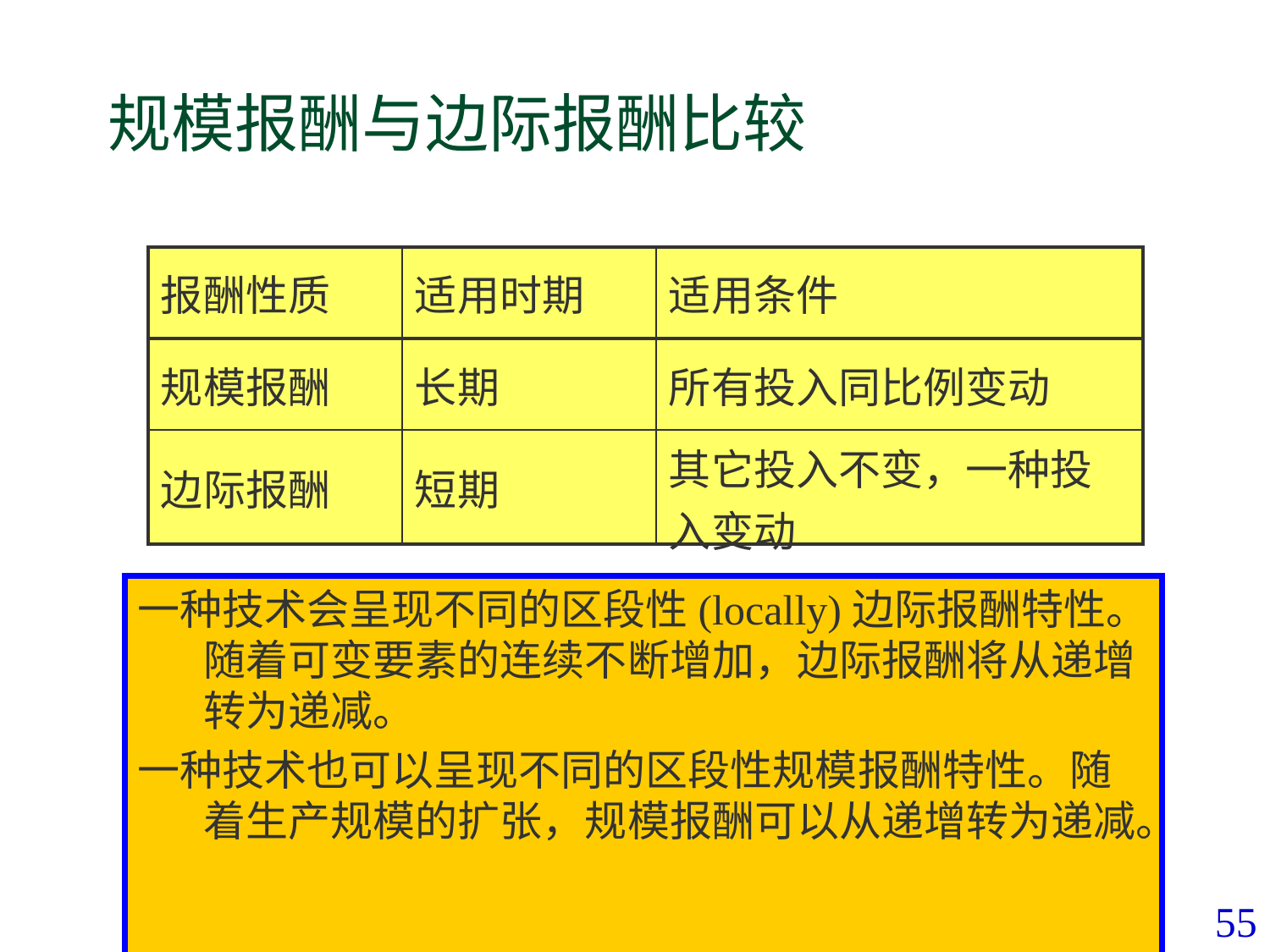

# 规模报酬与边际报酬比较
| 报酬性质 | 适用时期 | 适用条件 |
| --- | --- | --- |
| 规模报酬 | 长期 | 所有投入同比例变动 |
| 边际报酬 | 短期 | 其它投入不变，一种投入变动 |
一种技术会呈现不同的区段性(locally)边际报酬特性。随着可变要素的连续不断增加，边际报酬将从递增转为递减。
一种技术也可以呈现不同的区段性规模报酬特性。随着生产规模的扩张，规模报酬可以从递增转为递减。
55